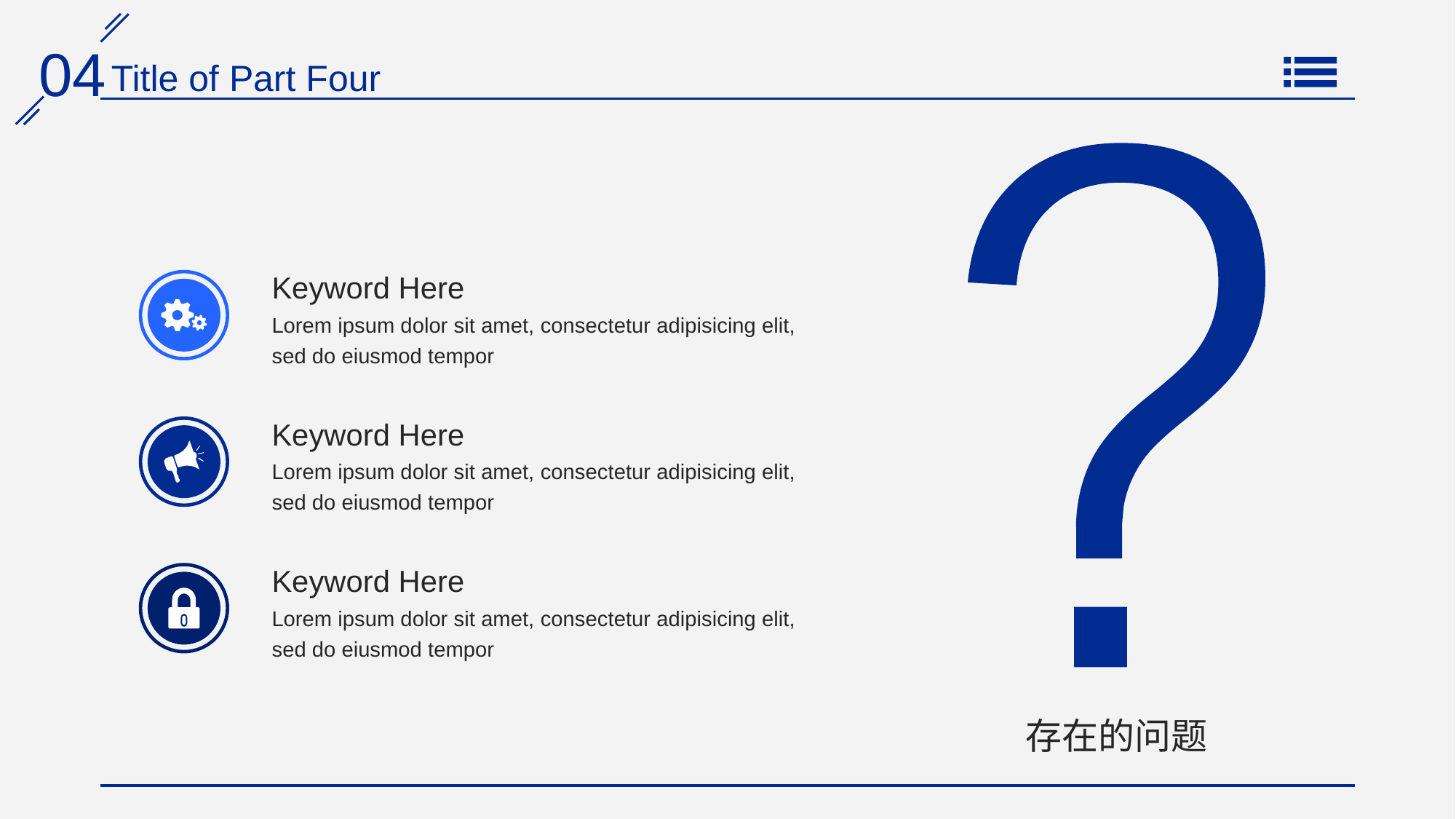

Keyword Here

Lorem ipsum dolor sit amet, consectetur adipisicing elit, sed do eiusmod tempor
Keyword Here

Lorem ipsum dolor sit amet, consectetur adipisicing elit, sed do eiusmod tempor
Keyword Here

Lorem ipsum dolor sit amet, consectetur adipisicing elit, sed do eiusmod tempor
存在的问题